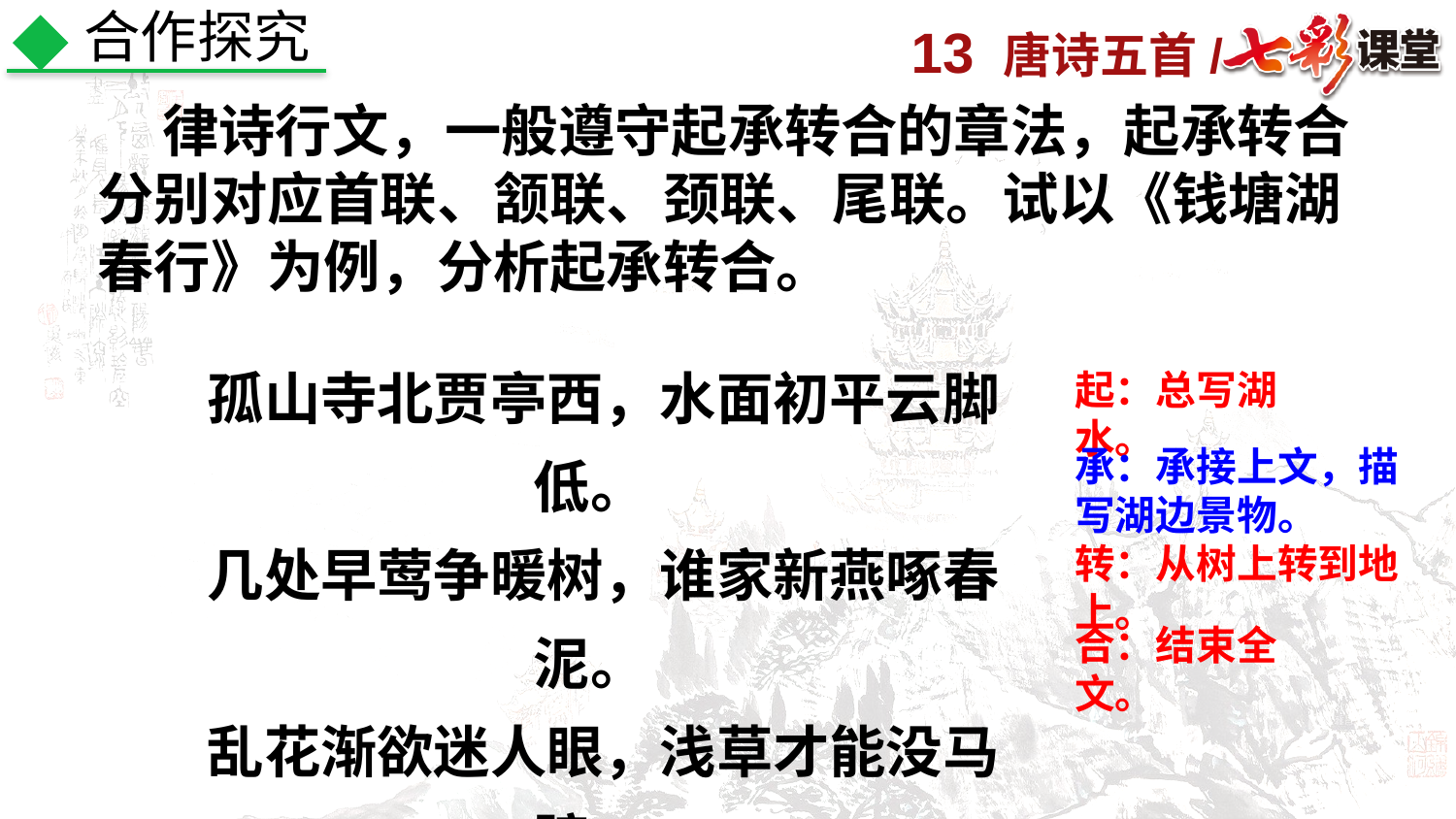

合作探究

    律诗行文，一般遵守起承转合的章法，起承转合分别对应首联、颔联、颈联、尾联。试以《钱塘湖春行》为例，分析起承转合。
 孤山寺北贾亭西，水面初平云脚低。
 几处早莺争暖树，谁家新燕啄春泥。
 乱花渐欲迷人眼，浅草才能没马蹄。
 最爱湖东行不足，绿杨阴里白沙堤。
起：总写湖水。
承：承接上文，描写湖边景物。
转：从树上转到地上。
合：结束全文。